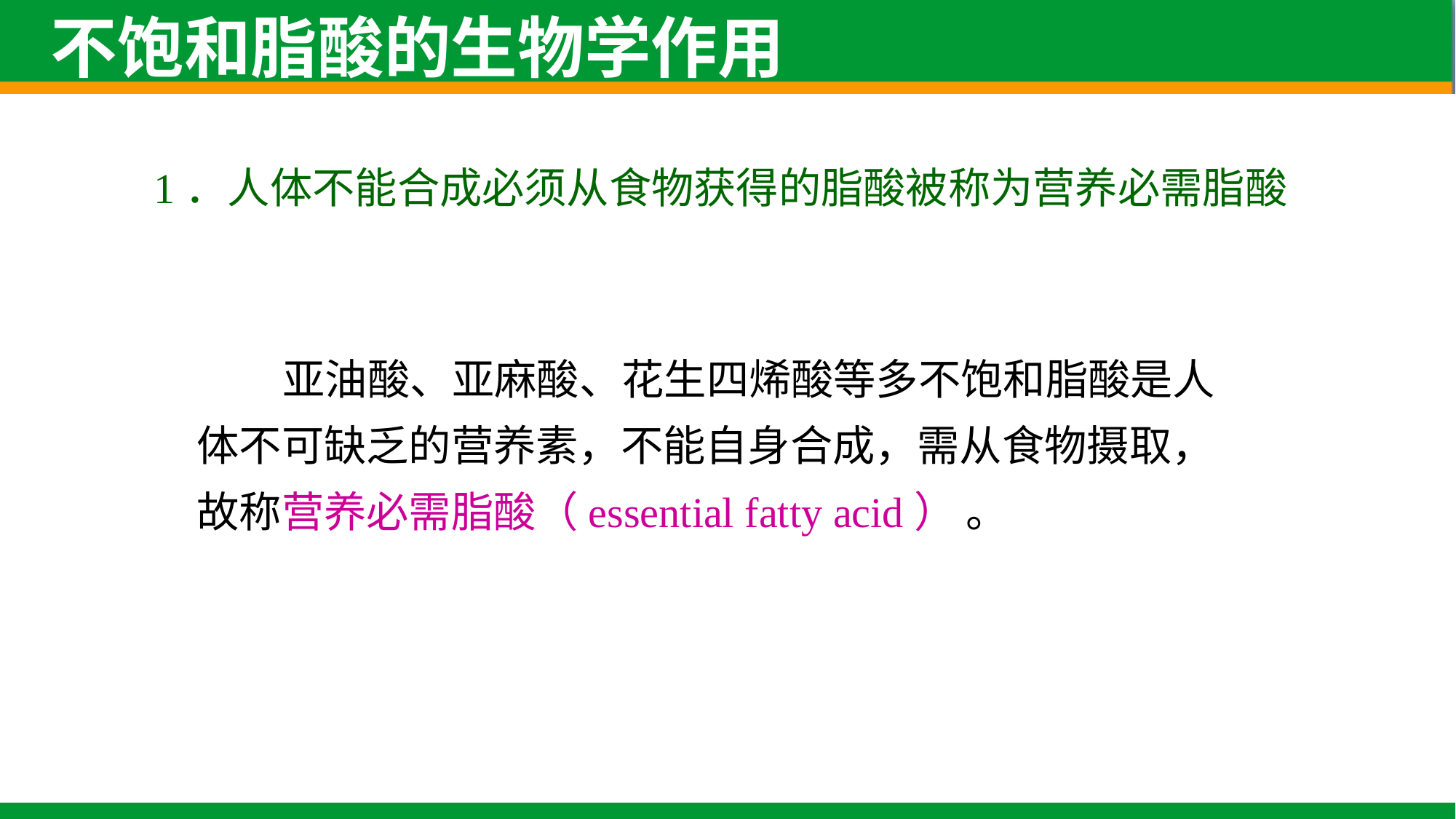

不饱和脂酸的生物学作用
1．人体不能合成必须从食物获得的脂酸被称为营养必需脂酸
        亚油酸、亚麻酸、花生四烯酸等多不饱和脂酸是人体不可缺乏的营养素，不能自身合成，需从食物摄取，故称营养必需脂酸（essential fatty acid） 。